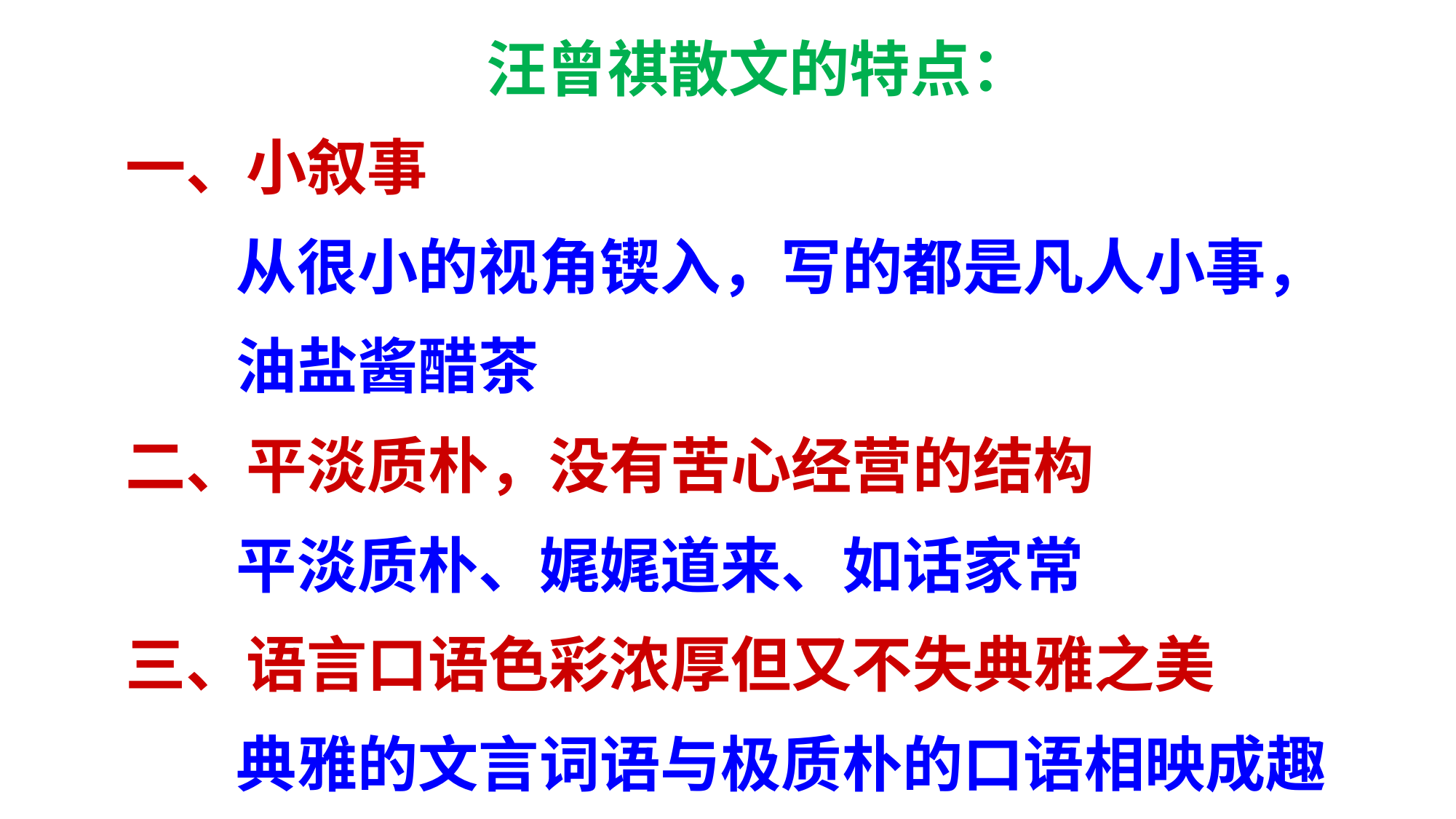

# 汪曾祺散文的特点：
一、小叙事
       从很小的视角锲入，写的都是凡人小事，
       油盐酱醋茶
二、平淡质朴，没有苦心经营的结构
       平淡质朴、娓娓道来、如话家常
三、语言口语色彩浓厚但又不失典雅之美
       典雅的文言词语与极质朴的口语相映成趣